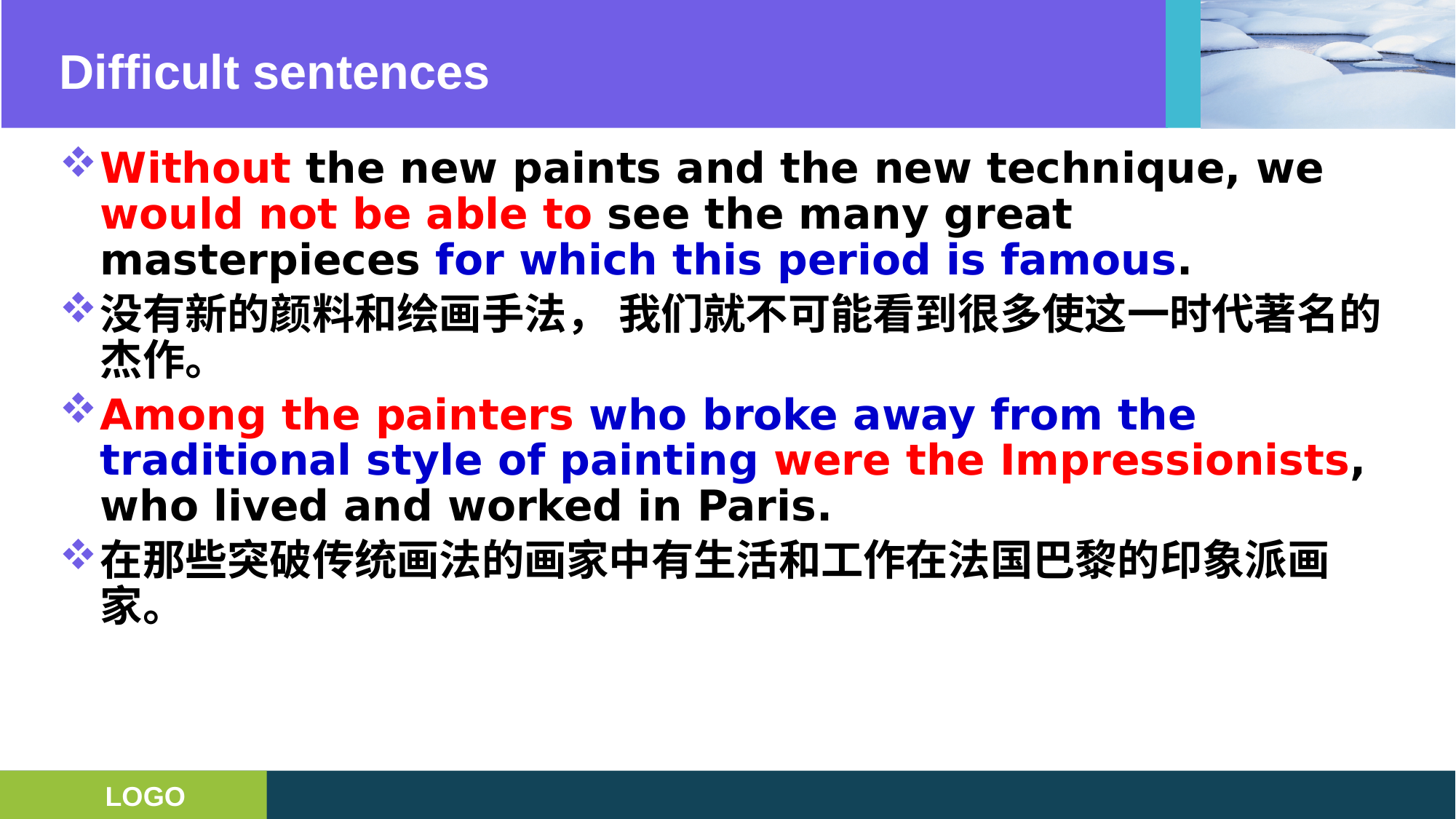

# Difficult sentences
Without the new paints and the new technique, we would not be able to see the many great masterpieces for which this period is famous.
没有新的颜料和绘画手法， 我们就不可能看到很多使这一时代著名的杰作。
Among the painters who broke away from the traditional style of painting were the Impressionists, who lived and worked in Paris.
在那些突破传统画法的画家中有生活和工作在法国巴黎的印象派画家。